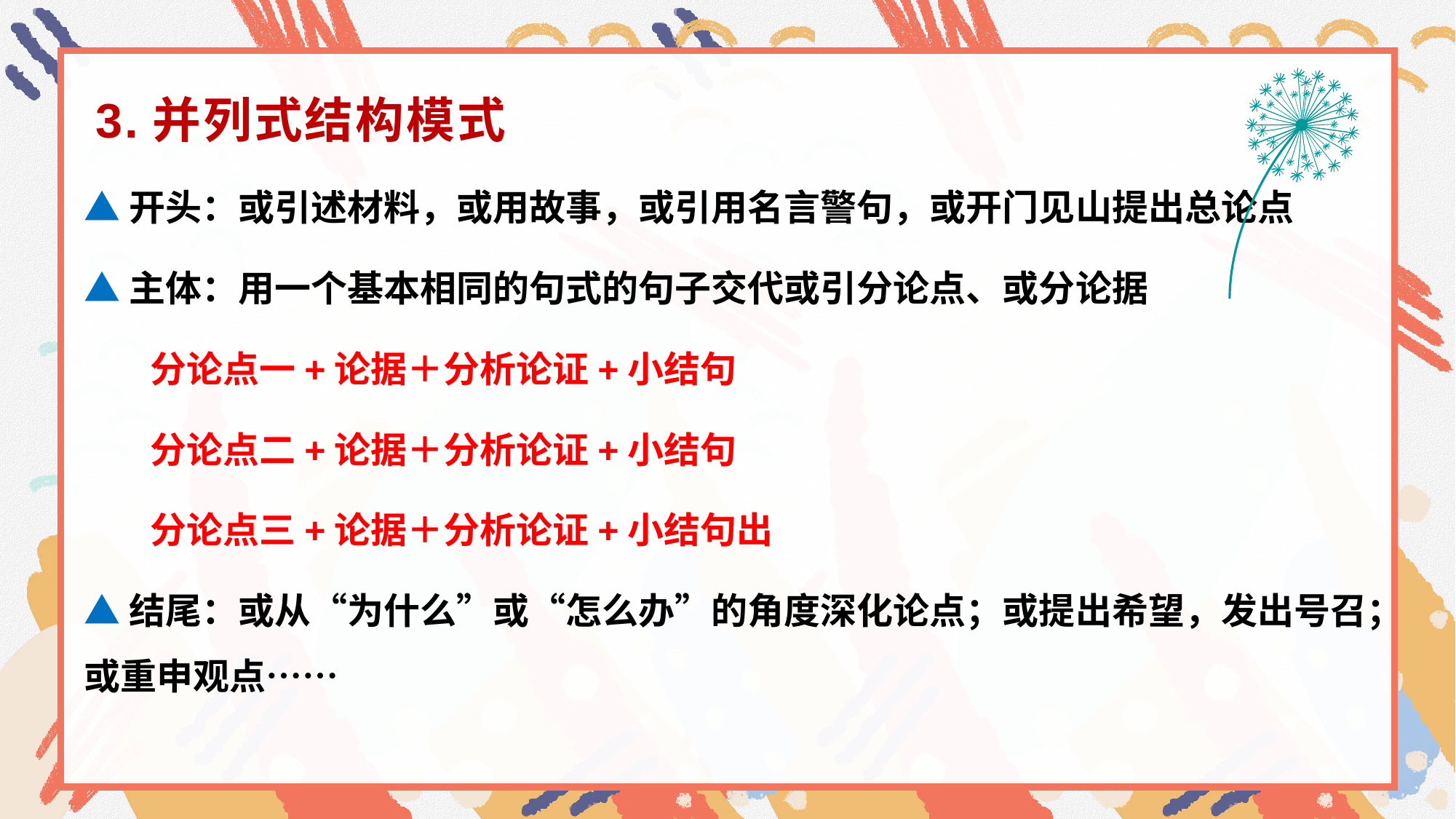

3.并列式结构模式
▲开头：或引述材料，或用故事，或引用名言警句，或开门见山提出总论点
▲主体：用一个基本相同的句式的句子交代或引分论点、或分论据
       分论点一+论据＋分析论证+小结句
       分论点二+论据＋分析论证+小结句
       分论点三+论据＋分析论证+小结句出
▲结尾：或从“为什么”或“怎么办”的角度深化论点；或提出希望，发出号召；或重申观点……